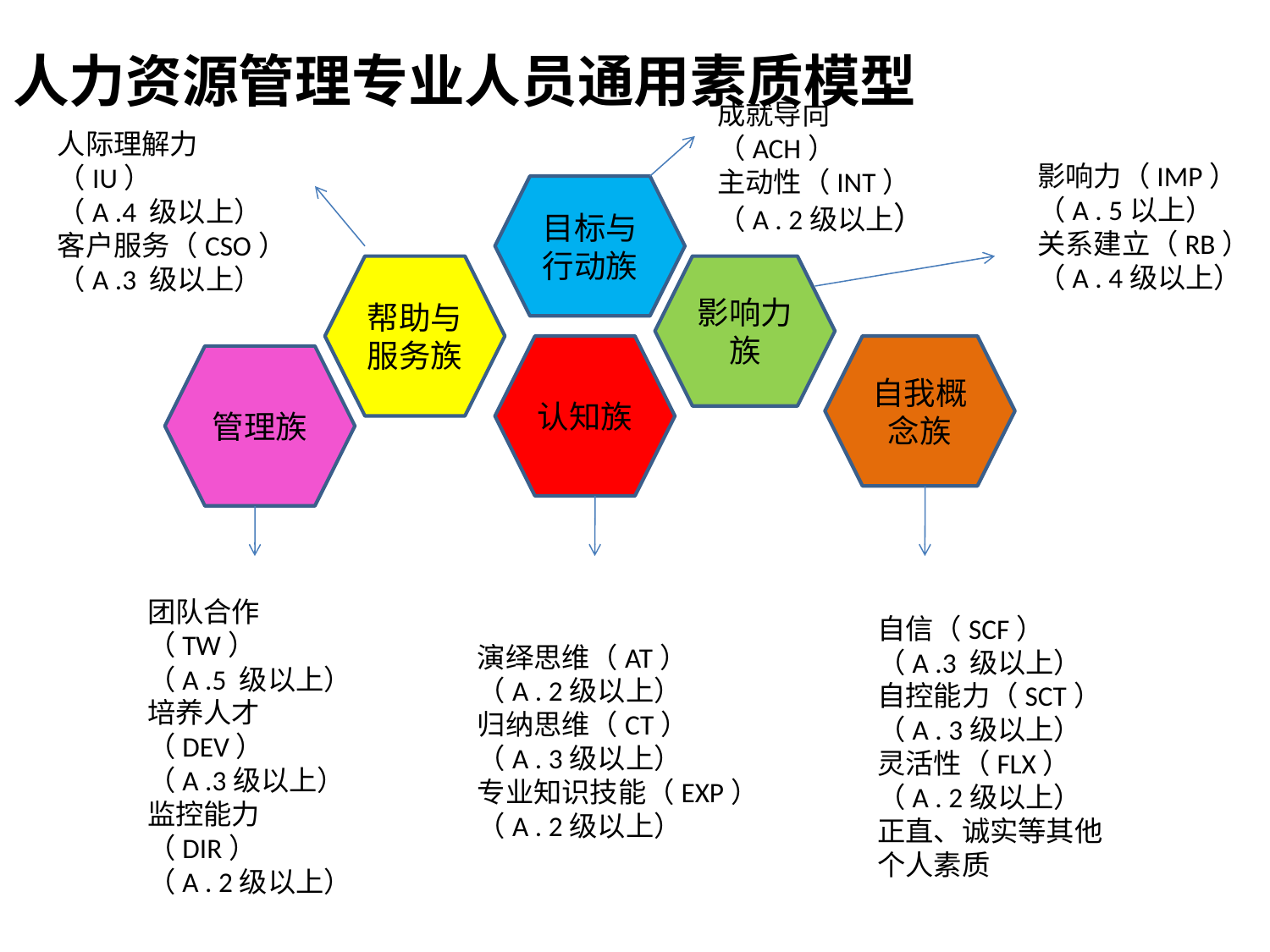

# 人力资源管理专业人员通用素质模型
成就导向（ACH）
主动性（INT）
（A . 2级以上）
人际理解力（IU）
（A .4 级以上）
客户服务（CSO）
（A .3 级以上）
影响力（IMP）
（A . 5以上）
关系建立（RB）
（A . 4级以上）
目标与行动族

帮助与服务族
影响力族
认知族
自我概念族
管理族
演绎思维（AT）
（A . 2级以上）
归纳思维（CT）
（A . 3级以上）
专业知识技能（EXP）
（A . 2级以上）
自信（SCF）
（A .3 级以上）
自控能力（SCT）
（A . 3级以上）
灵活性（FLX）
（A . 2级以上）
正直、诚实等其他个人素质
团队合作（TW）
（A .5 级以上）
培养人才（DEV）
（A .3级以上）
监控能力（DIR）
（A . 2级以上）